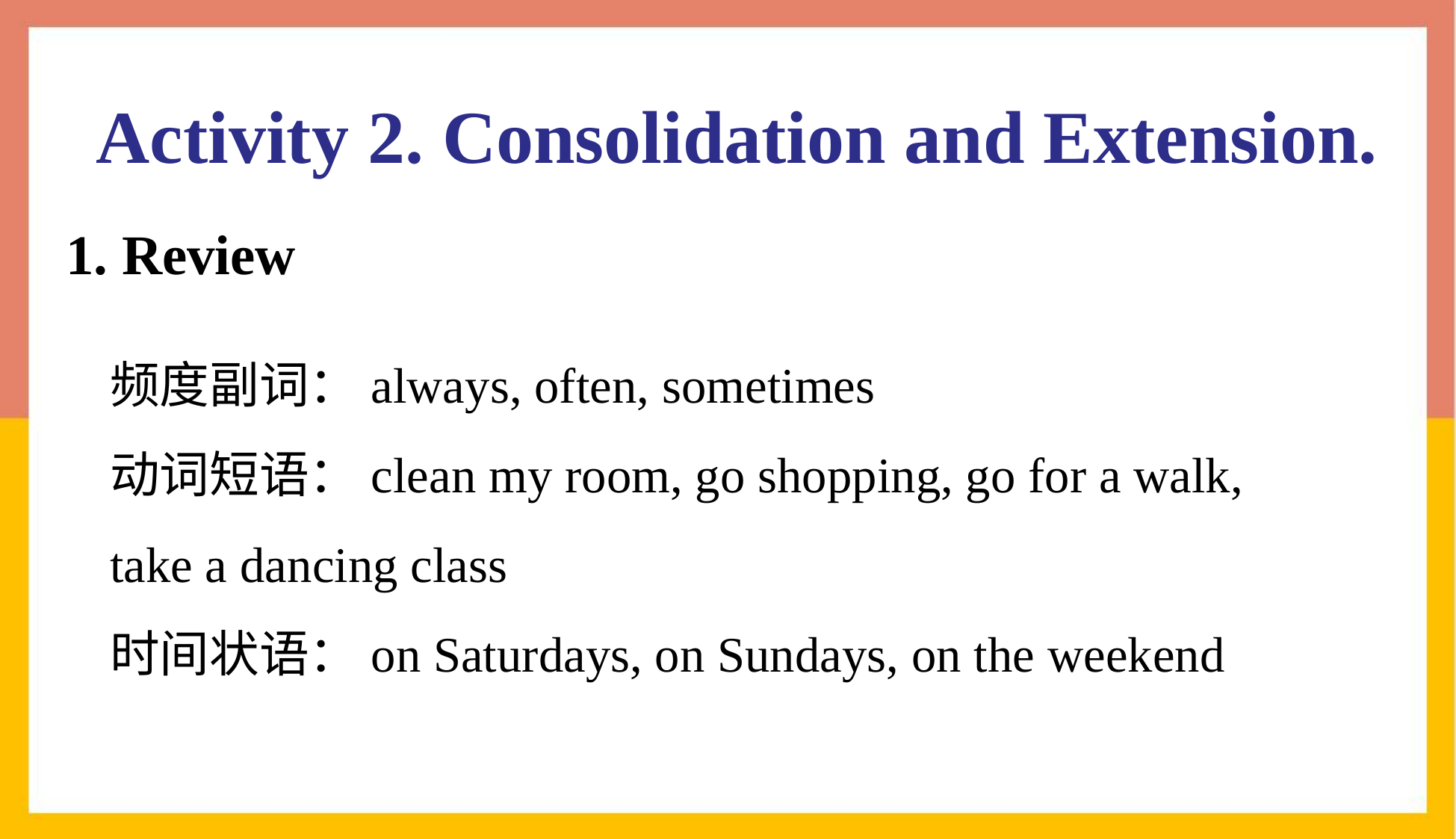

Activity 2. Consolidation and Extension.
1. Review
频度副词：always, often, sometimes
动词短语：clean my room, go shopping, go for a walk, take a dancing class
时间状语：on Saturdays, on Sundays, on the weekend